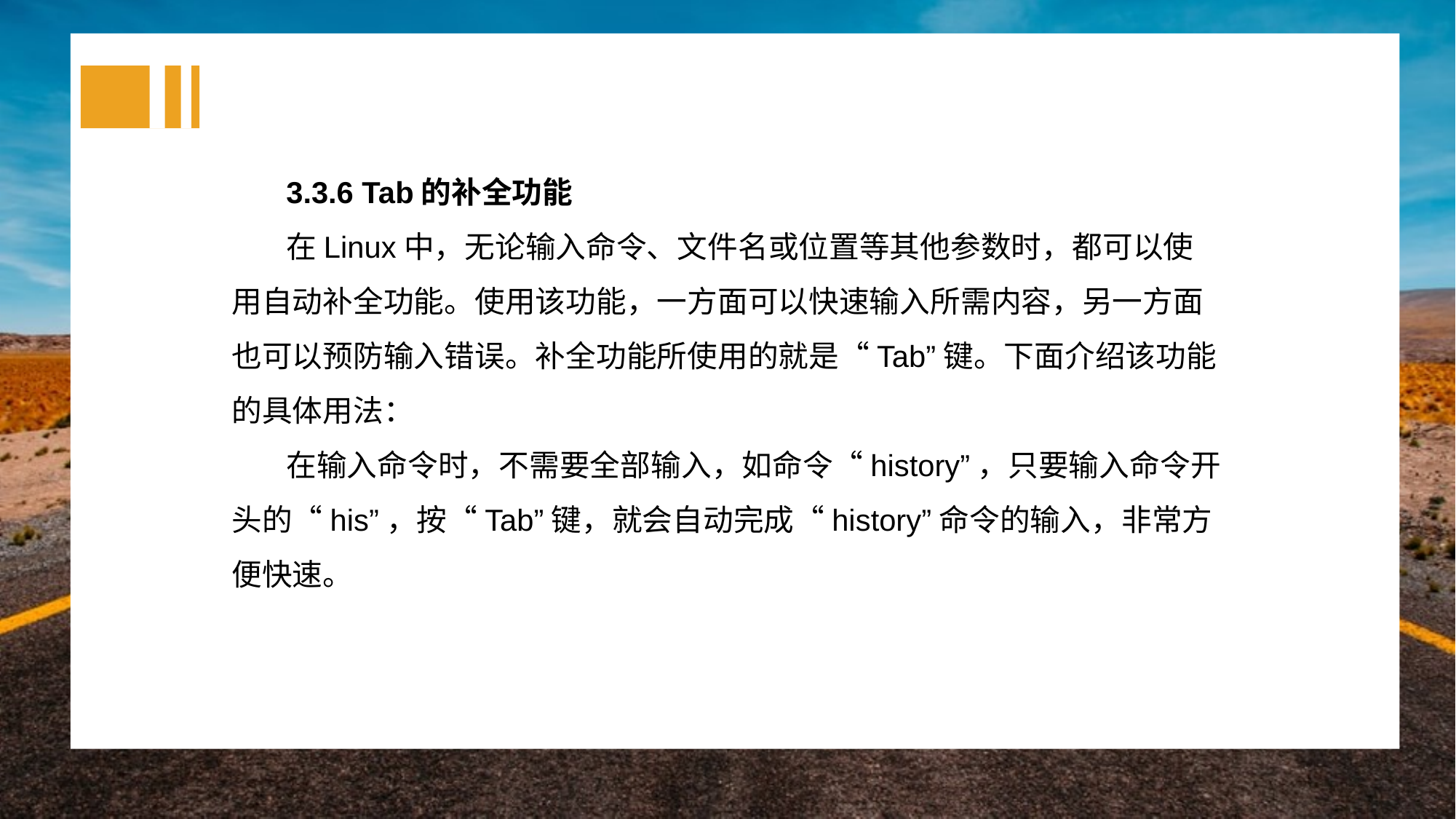

3.3.6 Tab的补全功能
在Linux中，无论输入命令、文件名或位置等其他参数时，都可以使用自动补全功能。使用该功能，一方面可以快速输入所需内容，另一方面也可以预防输入错误。补全功能所使用的就是“Tab”键。下面介绍该功能的具体用法：
在输入命令时，不需要全部输入，如命令“history”，只要输入命令开头的“his”，按“Tab”键，就会自动完成“history”命令的输入，非常方便快速。